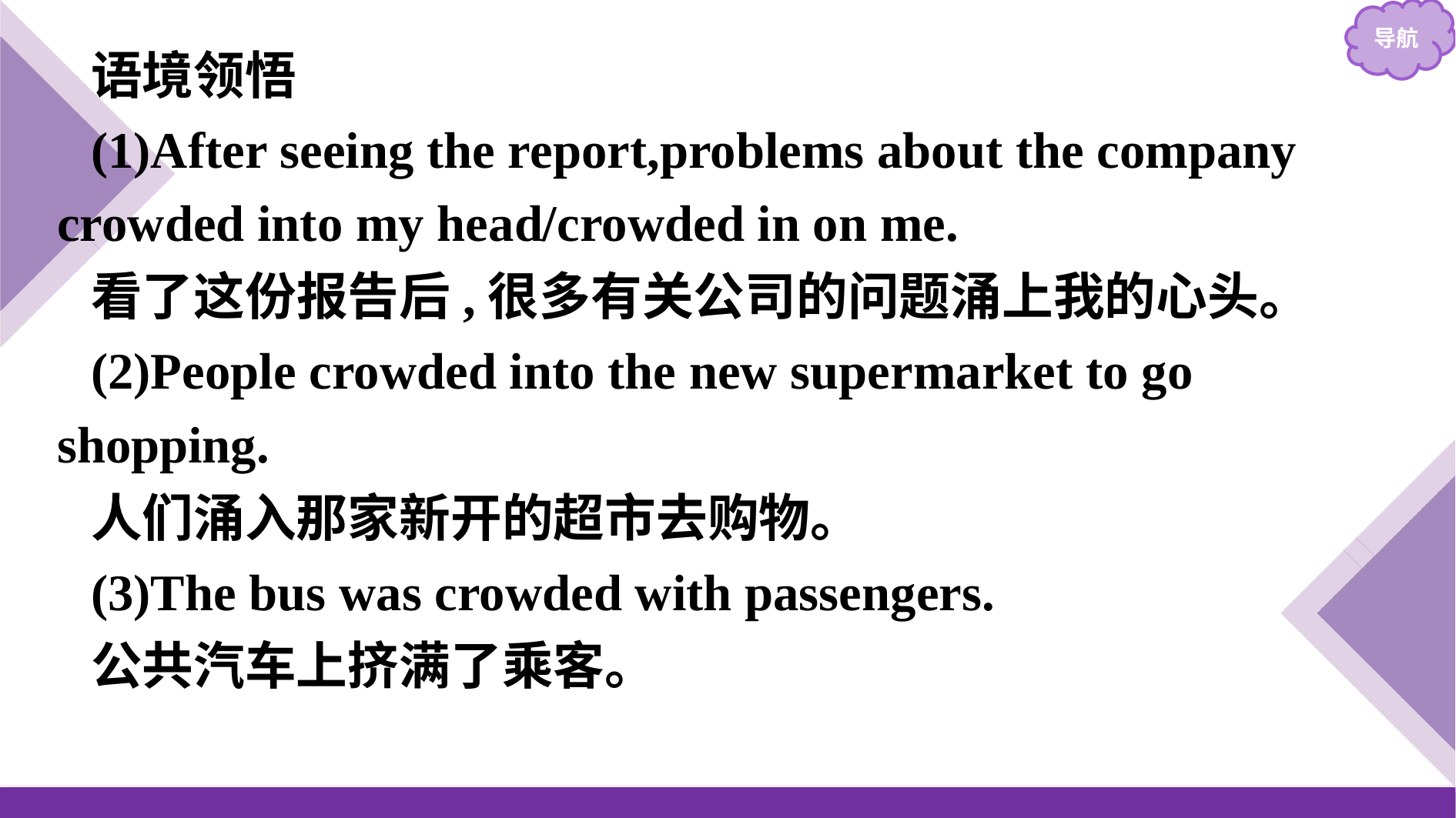

语境领悟
(1)After seeing the report,problems about the company crowded into my head/crowded in on me.
看了这份报告后,很多有关公司的问题涌上我的心头。
(2)People crowded into the new supermarket to go shopping.
人们涌入那家新开的超市去购物。
(3)The bus was crowded with passengers.
公共汽车上挤满了乘客。